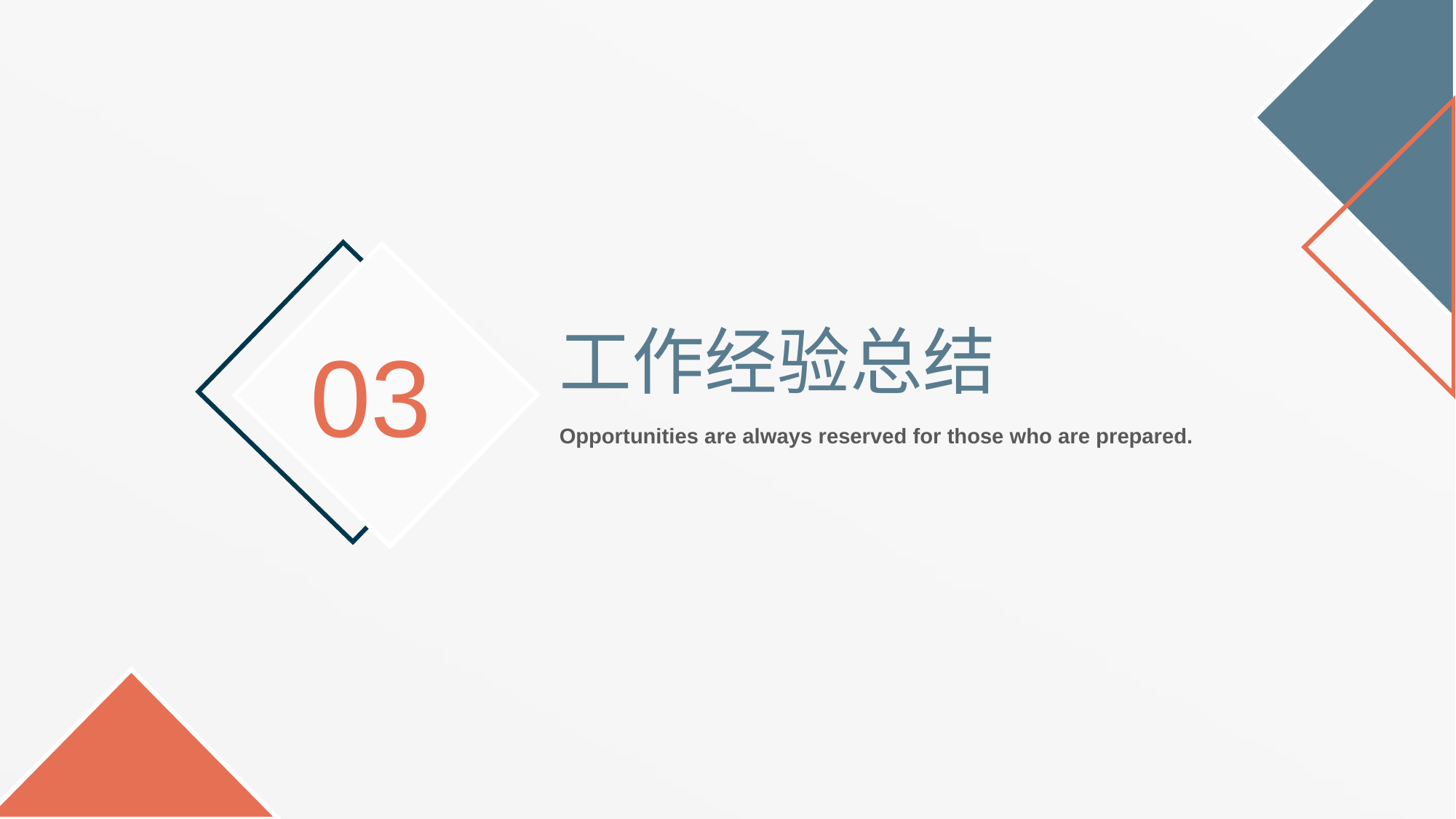

工作经验总结
03
Opportunities are always reserved for those who are prepared.